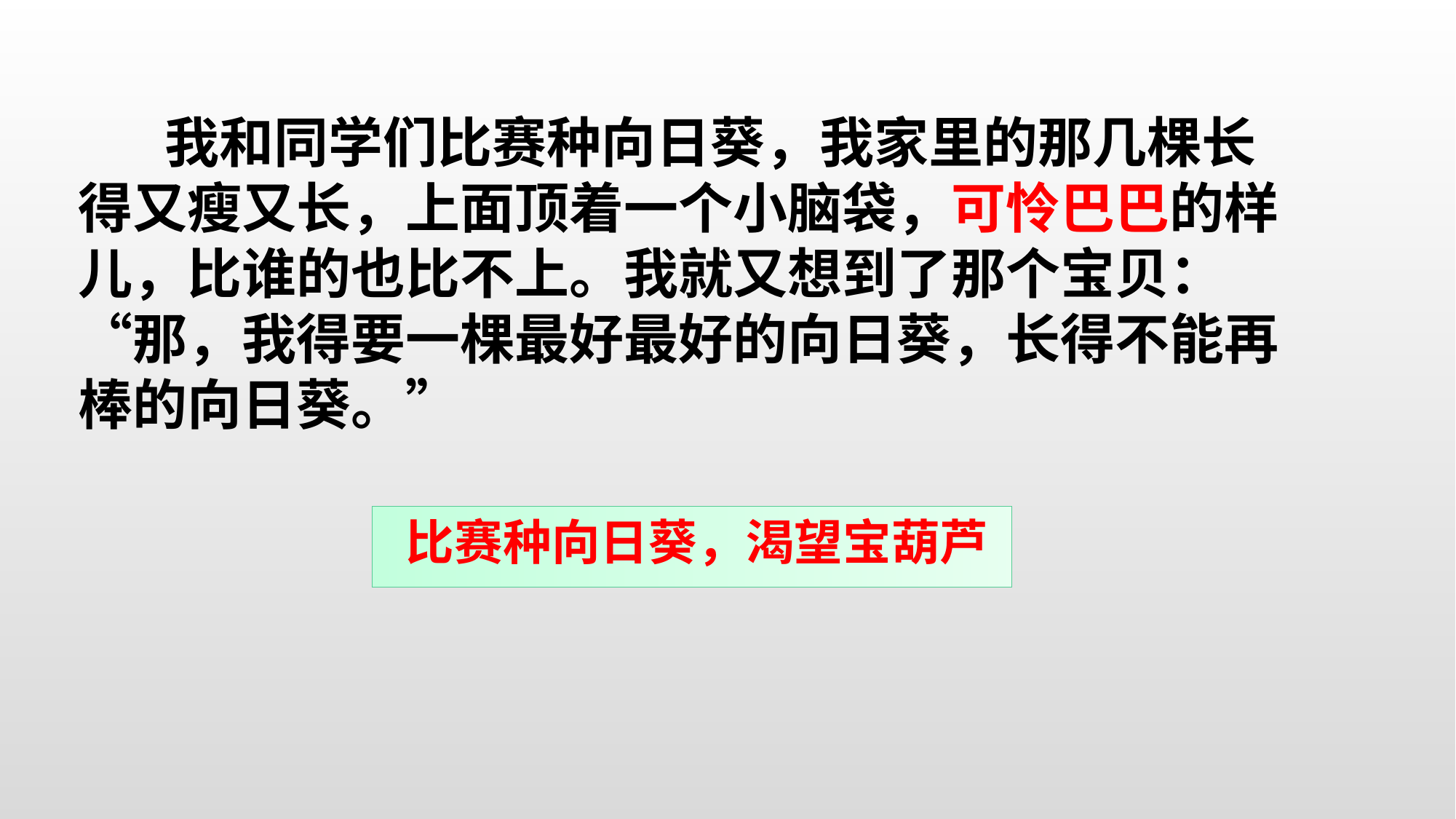

我和同学们比赛种向日葵，我家里的那几棵长得又瘦又长，上面顶着一个小脑袋，可怜巴巴的样儿，比谁的也比不上。我就又想到了那个宝贝：“那，我得要一棵最好最好的向日葵，长得不能再棒的向日葵。”
 比赛种向日葵，渴望宝葫芦